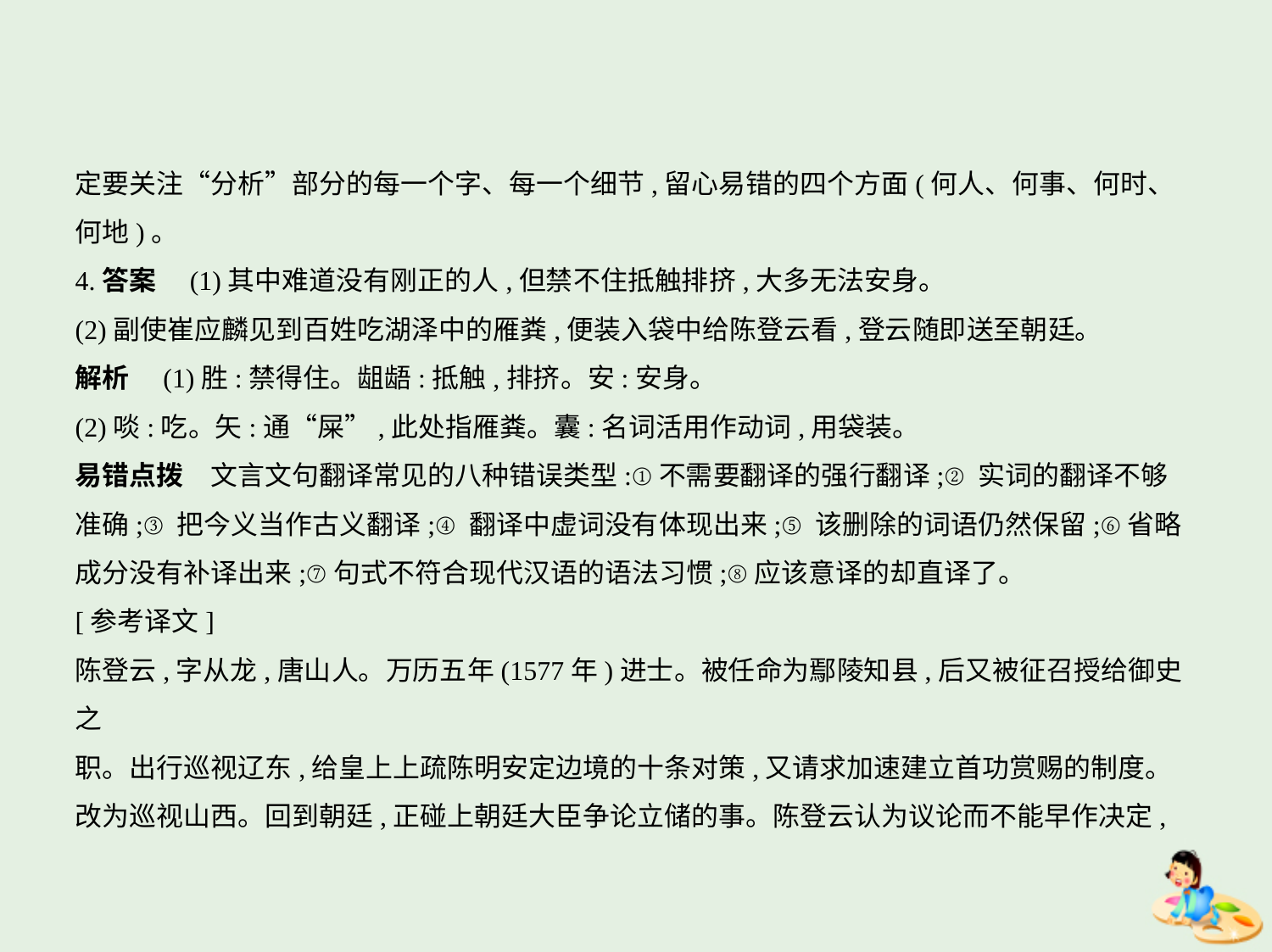

定要关注“分析”部分的每一个字、每一个细节,留心易错的四个方面(何人、何事、何时、
何地)。
4.答案　(1)其中难道没有刚正的人,但禁不住抵触排挤,大多无法安身。
(2)副使崔应麟见到百姓吃湖泽中的雁粪,便装入袋中给陈登云看,登云随即送至朝廷。
解析　(1)胜:禁得住。龃龉:抵触,排挤。安:安身。
(2)啖:吃。矢:通“屎”,此处指雁粪。囊:名词活用作动词,用袋装。
易错点拨　文言文句翻译常见的八种错误类型:①不需要翻译的强行翻译;②实词的翻译不够
准确;③把今义当作古义翻译;④翻译中虚词没有体现出来;⑤该删除的词语仍然保留;⑥省略
成分没有补译出来;⑦句式不符合现代汉语的语法习惯;⑧应该意译的却直译了。
[参考译文]
陈登云,字从龙,唐山人。万历五年(1577年)进士。被任命为鄢陵知县,后又被征召授给御史之
职。出行巡视辽东,给皇上上疏陈明安定边境的十条对策,又请求加速建立首功赏赐的制度。
改为巡视山西。回到朝廷,正碰上朝廷大臣争论立储的事。陈登云认为议论而不能早作决定,